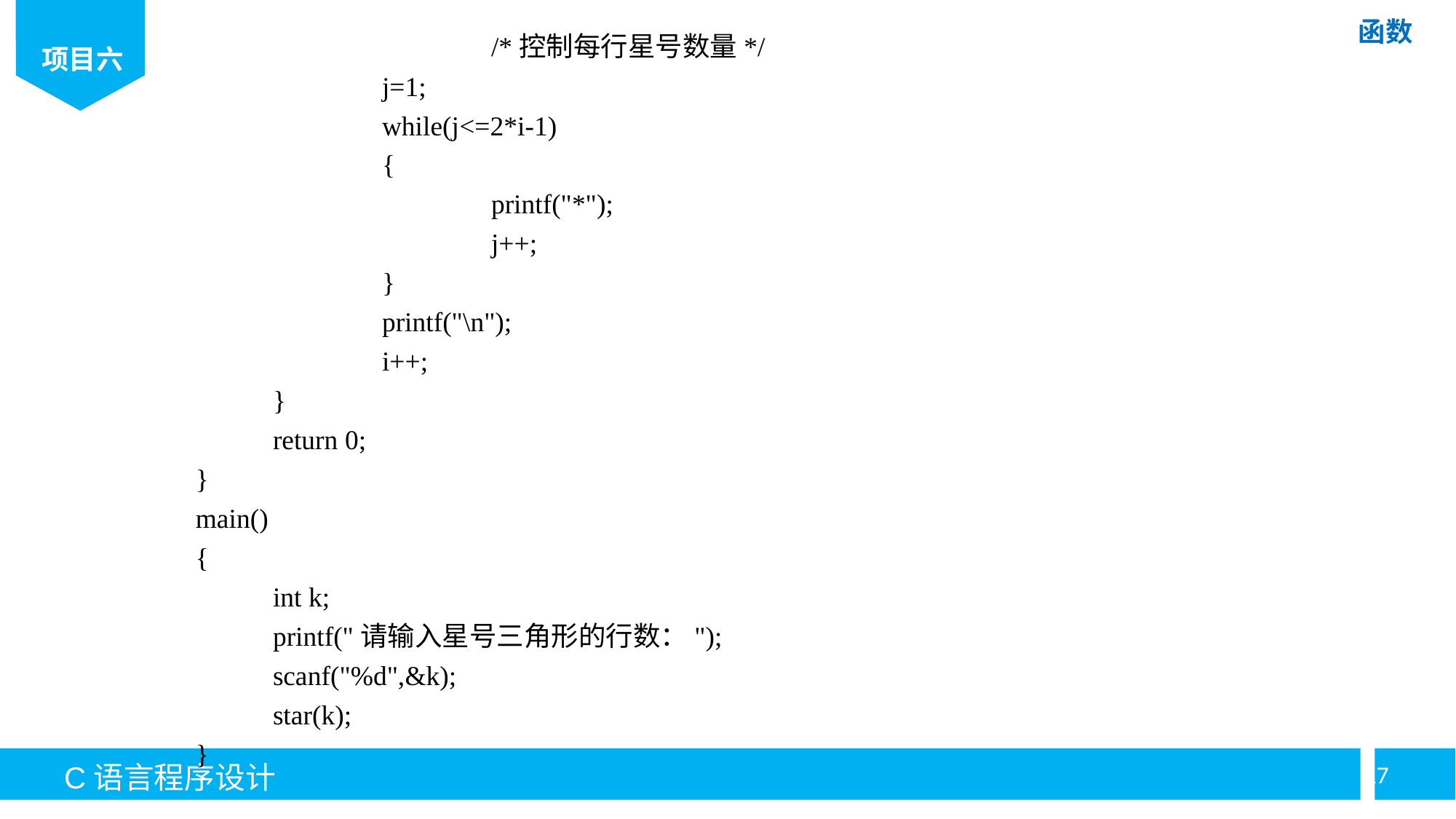

/*控制每行星号数量*/
		j=1;
		while(j<=2*i-1)
		{
			printf("*");
			j++;
		}
		printf("\n");
		i++;
	}
	return 0;
}
main()
{
	int k;
	printf("请输入星号三角形的行数：");
	scanf("%d",&k);
	star(k);
}